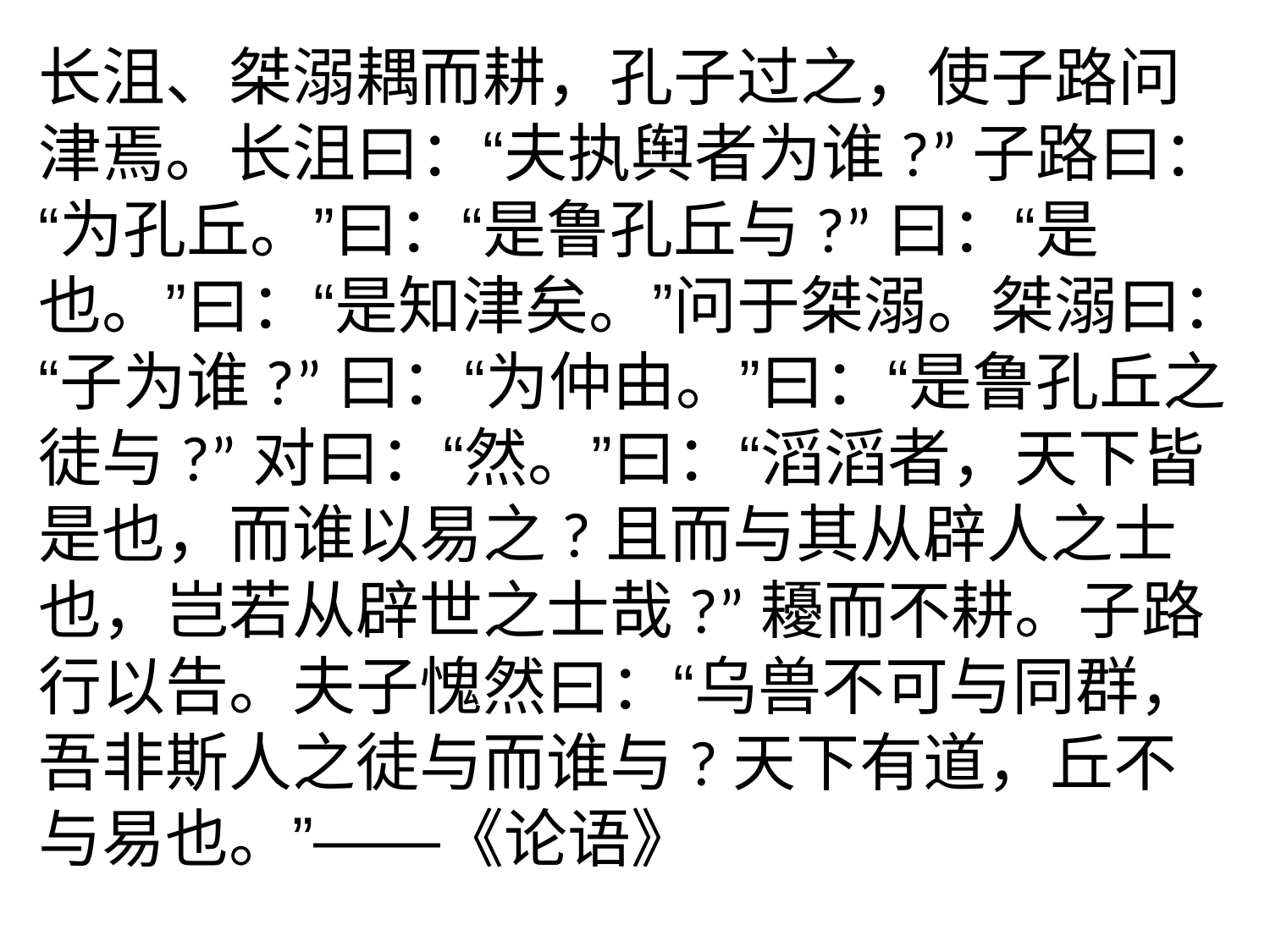

长沮、桀溺耦而耕，孔子过之，使子路问津焉。长沮曰：“夫执舆者为谁?”子路曰：“为孔丘。”曰：“是鲁孔丘与?”曰：“是也。”曰：“是知津矣。”问于桀溺。桀溺曰：“子为谁?”曰：“为仲由。”曰：“是鲁孔丘之徒与?”对曰：“然。”曰：“滔滔者，天下皆是也，而谁以易之?且而与其从辟人之士也，岂若从辟世之士哉?”耰而不耕。子路行以告。夫子愧然曰：“乌兽不可与同群，吾非斯人之徒与而谁与?天下有道，丘不与易也。”——《论语》